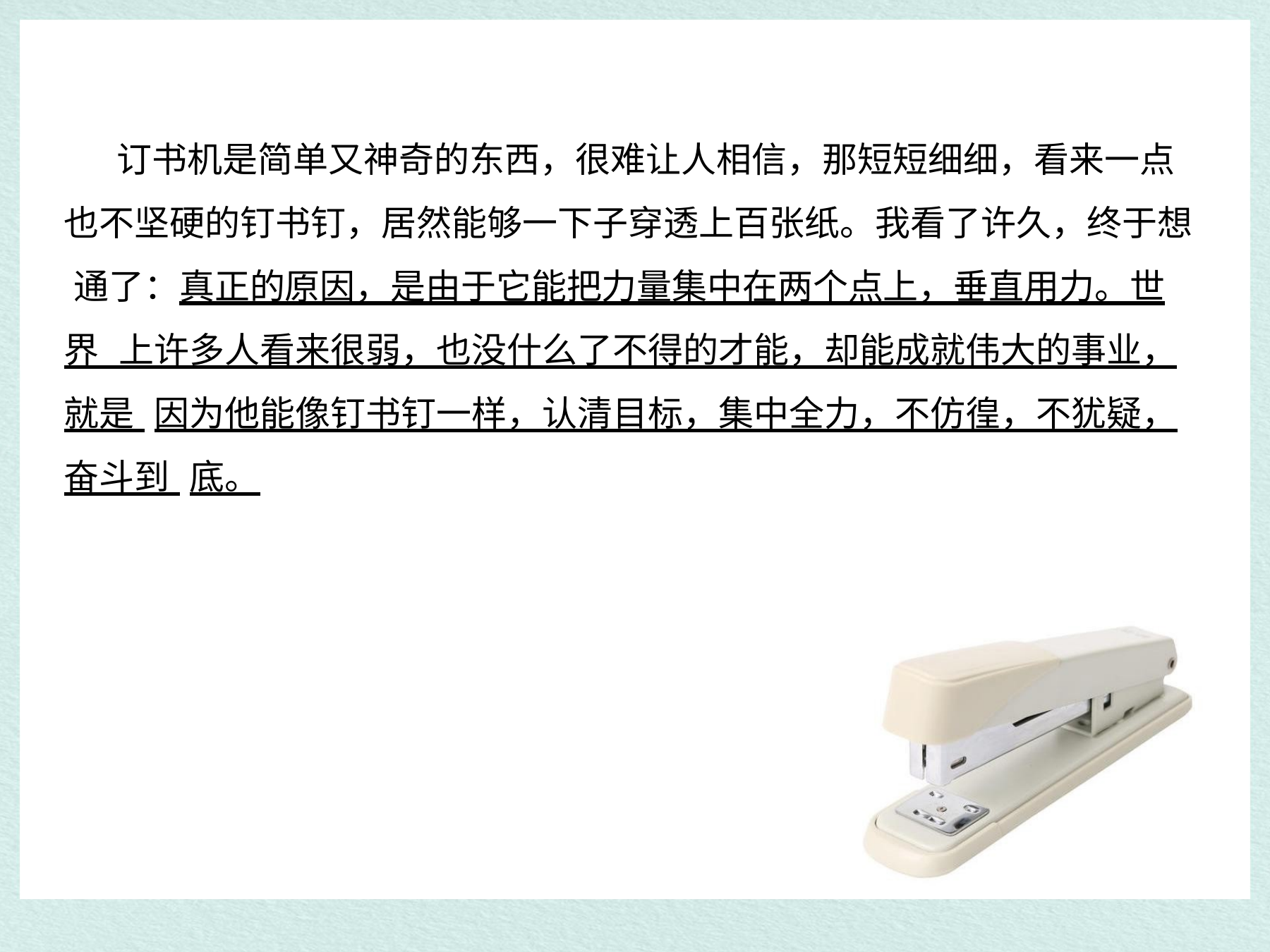

订书机是简单又神奇的东西，很难让人相信，那短短细细，看来一点  也不坚硬的钉书钉，居然能够一下子穿透上百张纸。我看了许久，终于想  通了：真正的原因，是由于它能把力量集中在两个点上，垂直用力。世界  上许多人看来很弱，也没什么了不得的才能，却能成就伟大的事业，就是  因为他能像钉书钉一样，认清目标，集中全力，不仿徨，不犹疑，奋斗到  底。